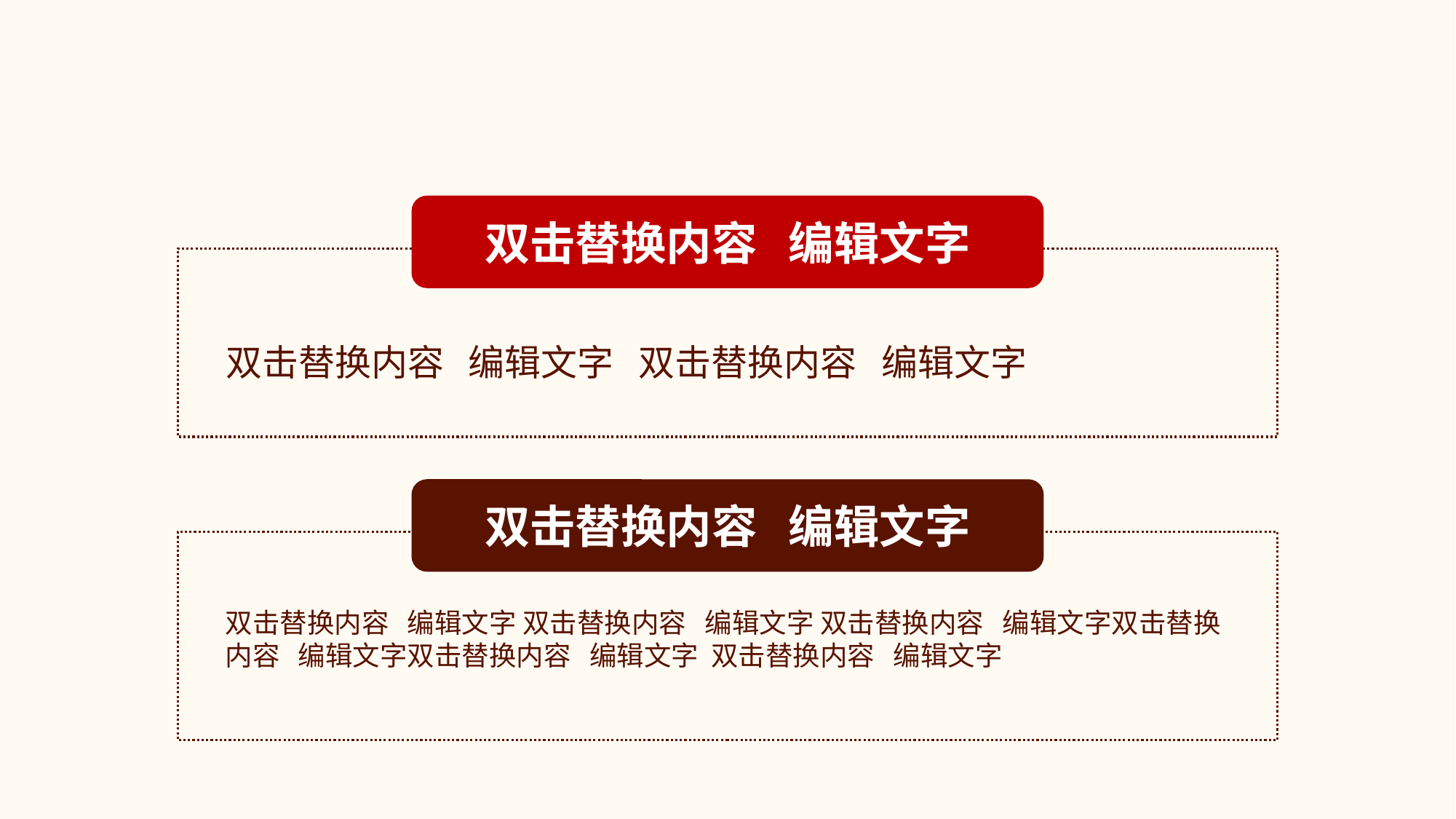

双击替换内容   编辑文字

双击替换内容   编辑文字   双击替换内容   编辑文字

双击替换内容   编辑文字

双击替换内容   编辑文字 双击替换内容   编辑文字 双击替换内容   编辑文字双击替换内容   编辑文字双击替换内容   编辑文字  双击替换内容   编辑文字